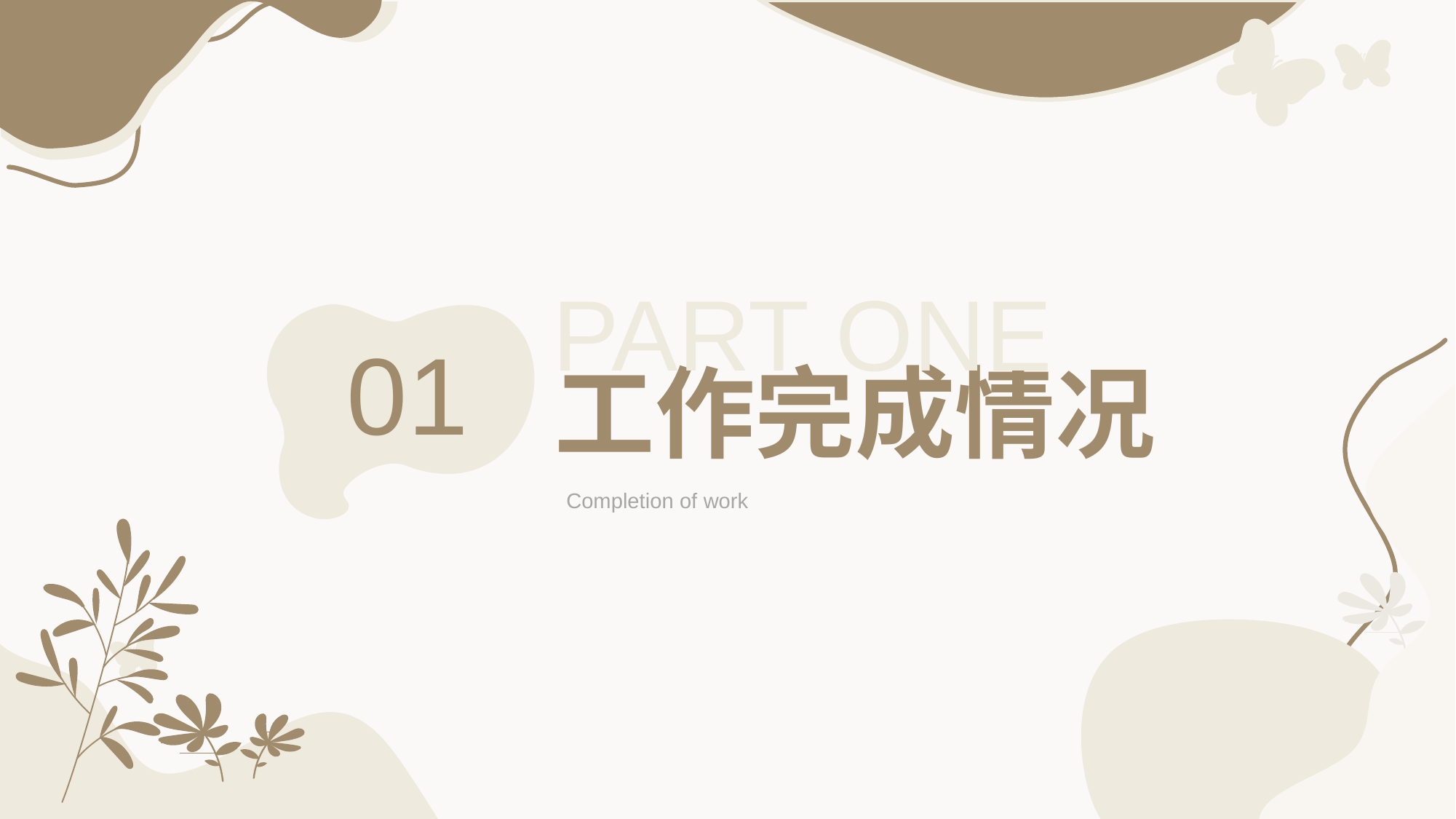

PART ONE

01
工作完成情况
Completion of work